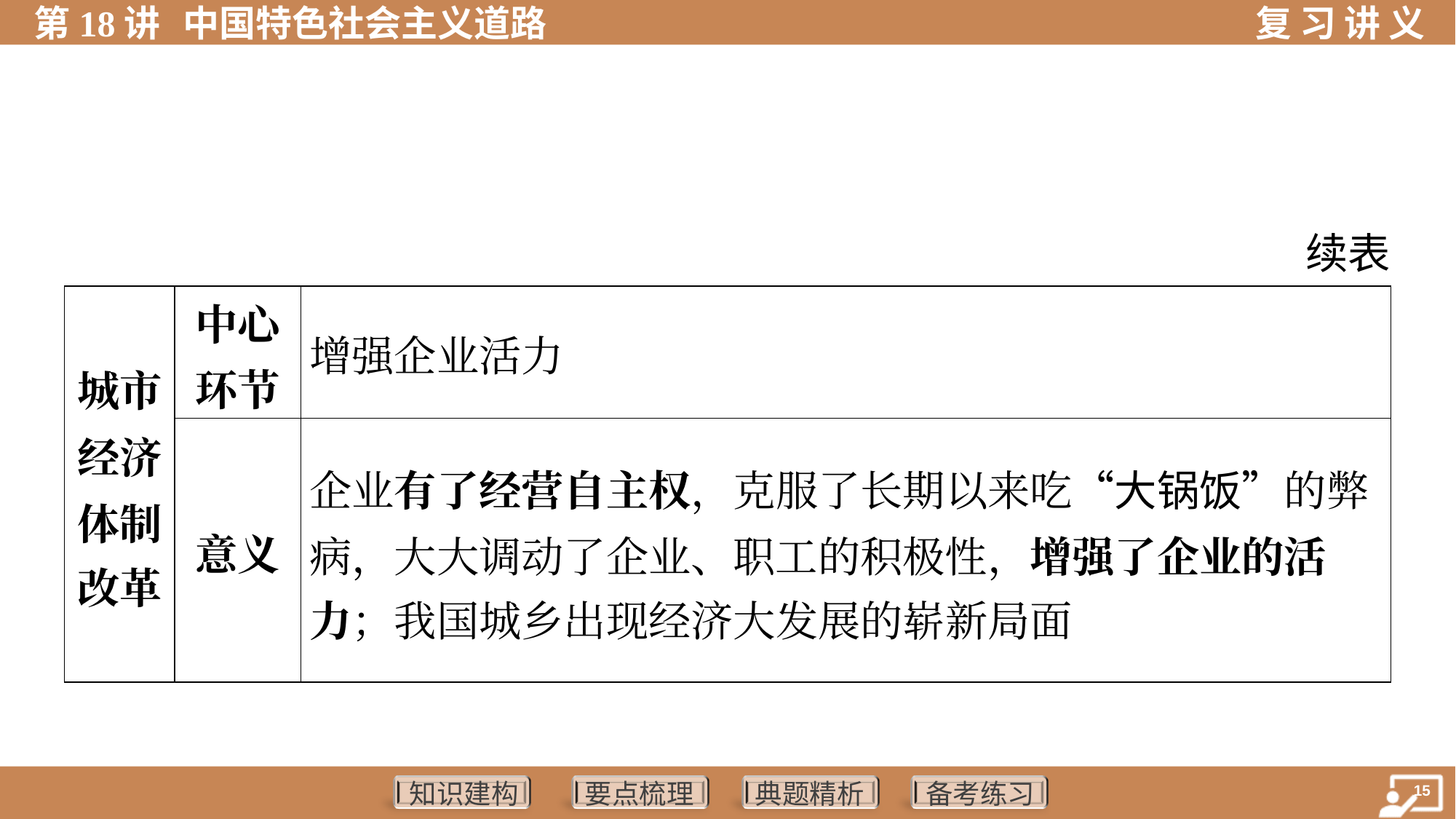

续表
| 城市 经济 体制 改革 | 中心 环节 | 增强企业活力 |  |  |  |
| --- | --- | --- | --- | --- | --- |
|  | 意义 | 企业有了经营自主权，克服了长期以来吃“大锅饭”的弊 病，大大调动了企业、职工的积极性，增强了企业的活 力；我国城乡出现经济大发展的崭新局面 |  |  |  |